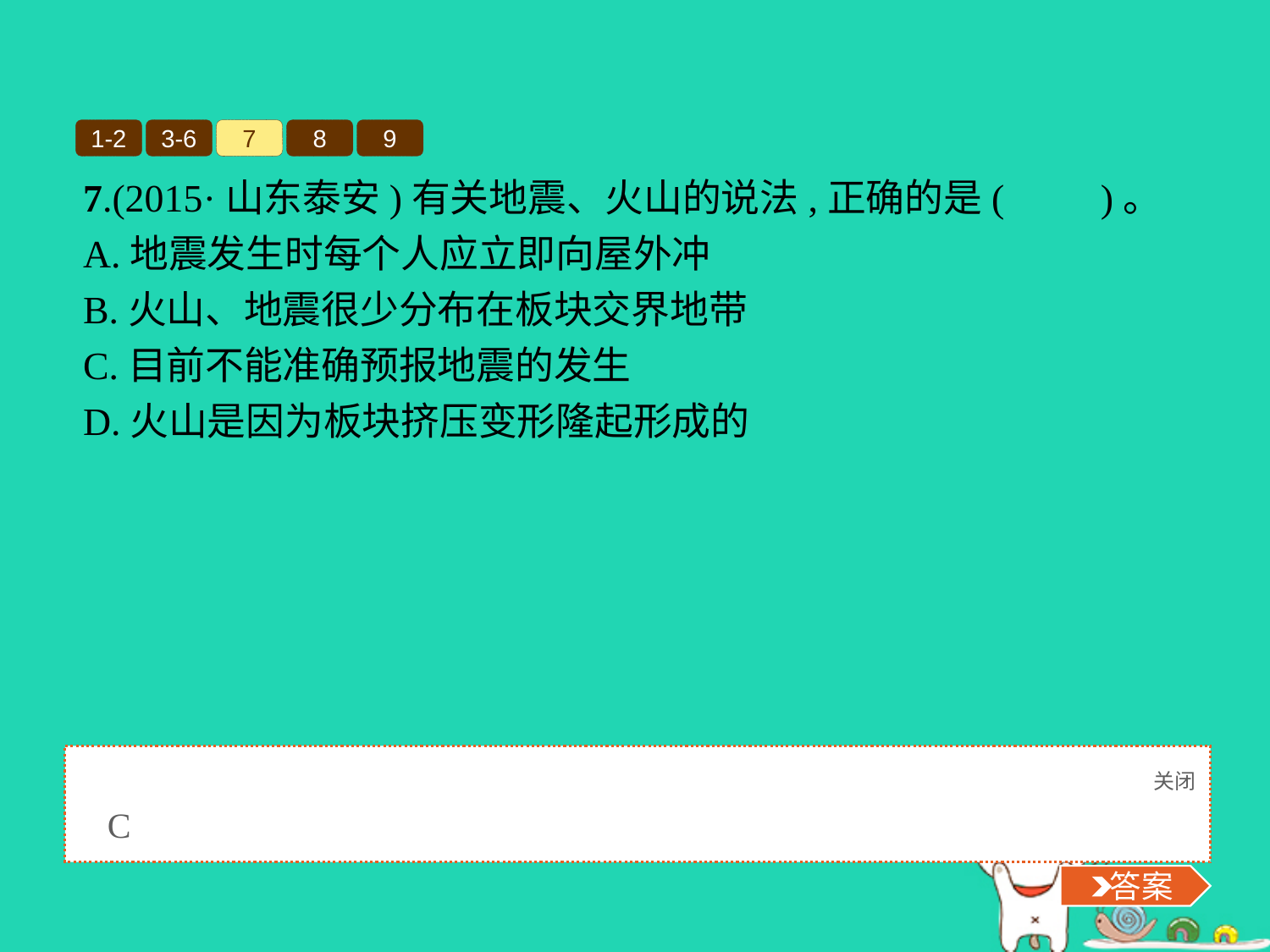

1-2
3-6
7
8
9
7.(2015·山东泰安)有关地震、火山的说法,正确的是(　　)。
A.地震发生时每个人应立即向屋外冲
B.火山、地震很少分布在板块交界地带
C.目前不能准确预报地震的发生
D.火山是因为板块挤压变形隆起形成的

关闭
  答案

C
  答案